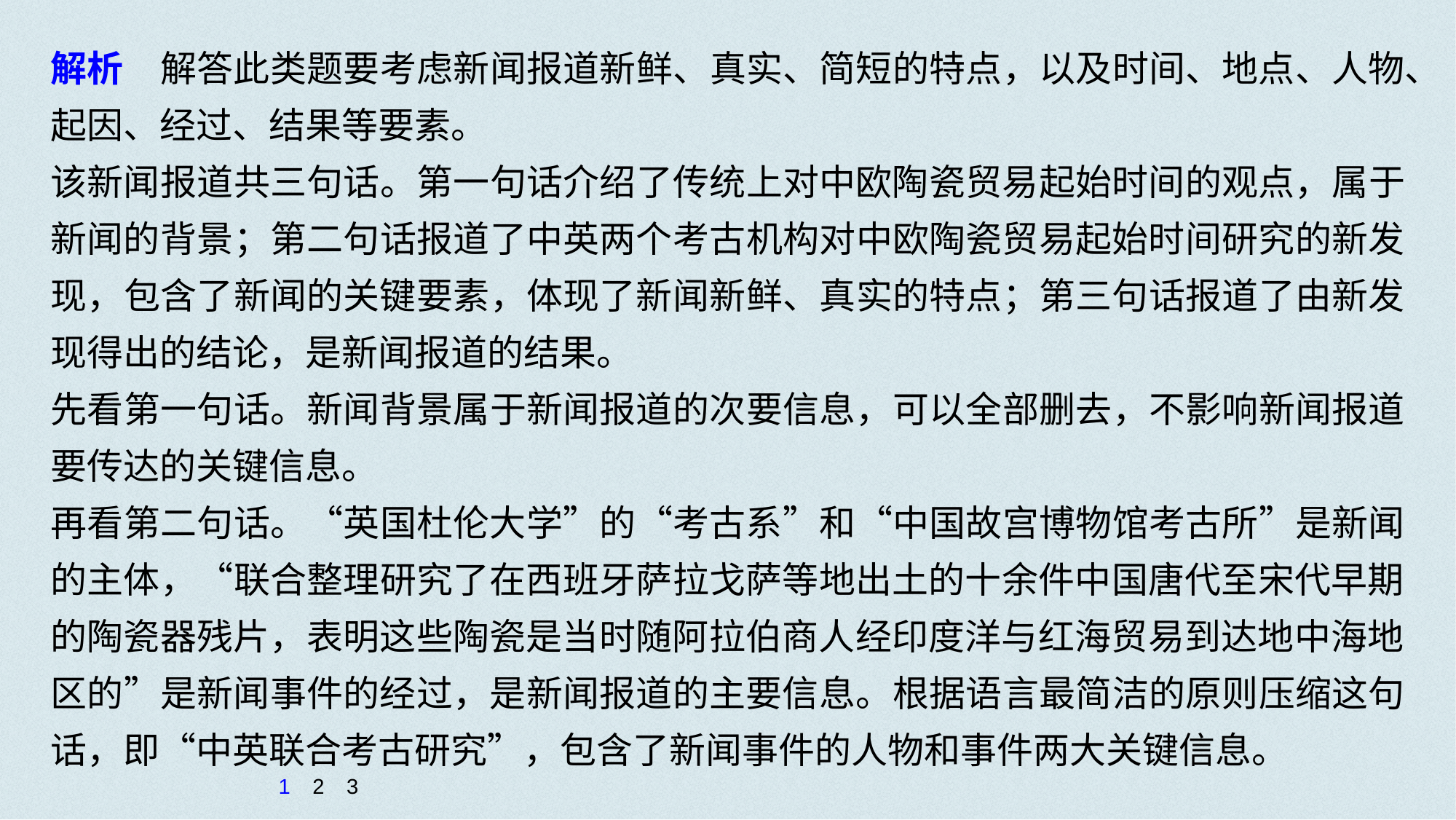

解析　解答此类题要考虑新闻报道新鲜、真实、简短的特点，以及时间、地点、人物、起因、经过、结果等要素。
该新闻报道共三句话。第一句话介绍了传统上对中欧陶瓷贸易起始时间的观点，属于新闻的背景；第二句话报道了中英两个考古机构对中欧陶瓷贸易起始时间研究的新发现，包含了新闻的关键要素，体现了新闻新鲜、真实的特点；第三句话报道了由新发现得出的结论，是新闻报道的结果。
先看第一句话。新闻背景属于新闻报道的次要信息，可以全部删去，不影响新闻报道要传达的关键信息。
再看第二句话。“英国杜伦大学”的“考古系”和“中国故宫博物馆考古所”是新闻的主体，“联合整理研究了在西班牙萨拉戈萨等地出土的十余件中国唐代至宋代早期的陶瓷器残片，表明这些陶瓷是当时随阿拉伯商人经印度洋与红海贸易到达地中海地区的”是新闻事件的经过，是新闻报道的主要信息。根据语言最简洁的原则压缩这句话，即“中英联合考古研究”，包含了新闻事件的人物和事件两大关键信息。
1
2
3